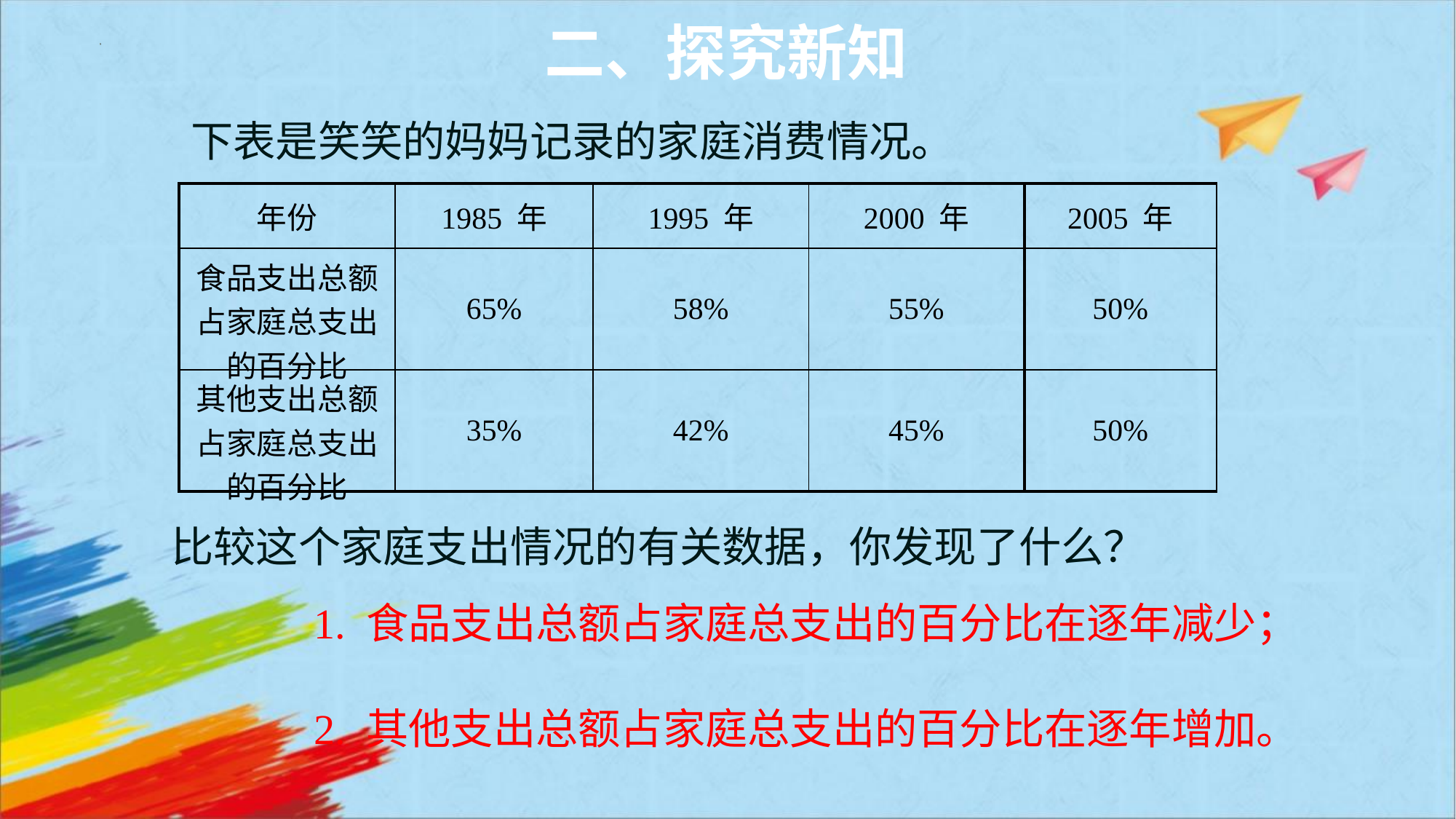

二、探究新知
 下表是笑笑的妈妈记录的家庭消费情况。
| 年份 | 1985 年 | 1995 年 | 2000 年 | 2005 年 |
| --- | --- | --- | --- | --- |
| 食品支出总额占家庭总支出的百分比 | 65% | 58% | 55% | 50% |
| 其他支出总额占家庭总支出的百分比 | 35% | 42% | 45% | 50% |
比较这个家庭支出情况的有关数据，你发现了什么？
1. 食品支出总额占家庭总支出的百分比在逐年减少；
2. 其他支出总额占家庭总支出的百分比在逐年增加。